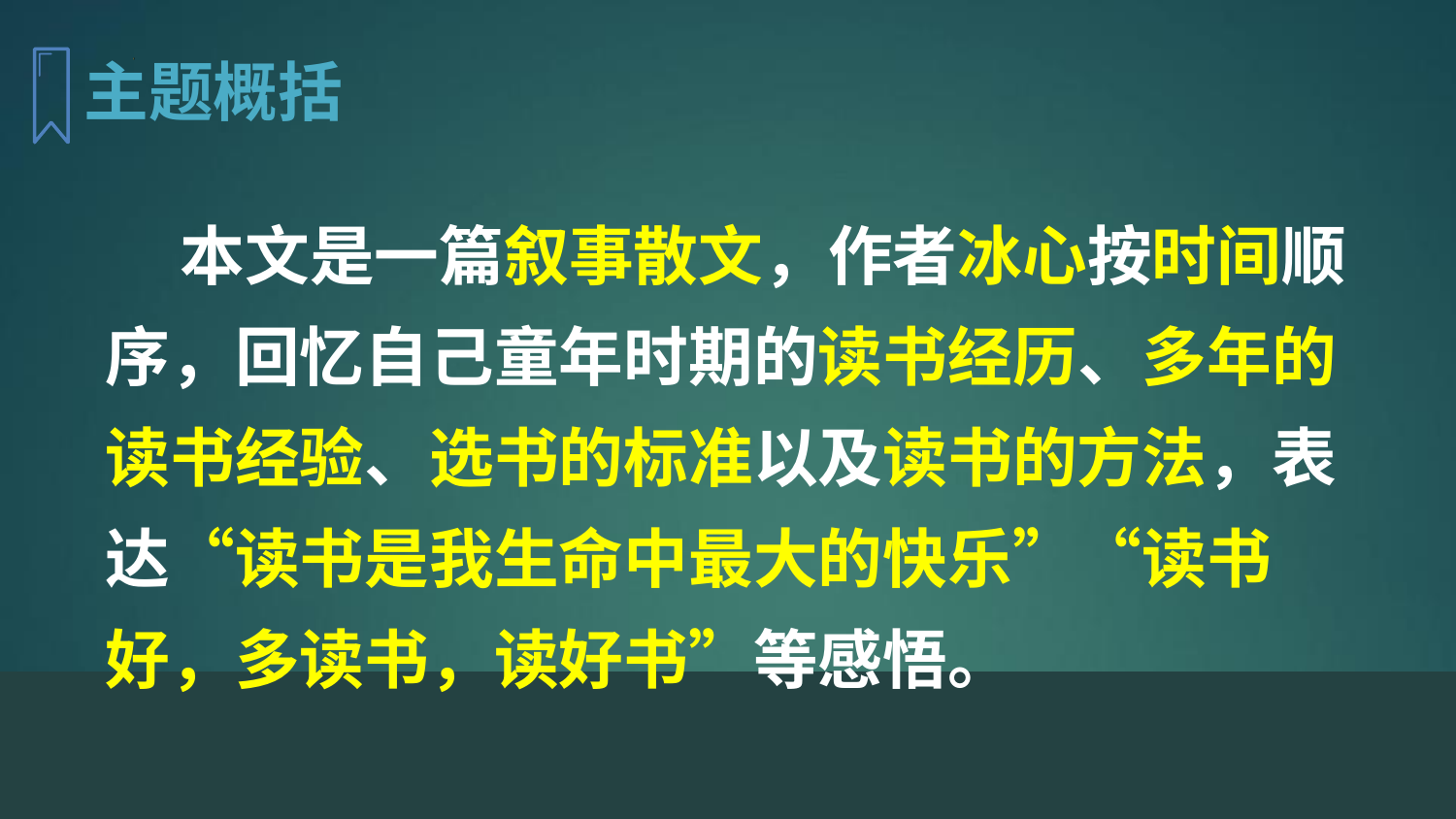

主题概括

    本文是一篇叙事散文，作者冰心按时间顺序，回忆自己童年时期的读书经历、多年的读书经验、选书的标准以及读书的方法，表达“读书是我生命中最大的快乐”“读书好，多读书，读好书”等感悟。